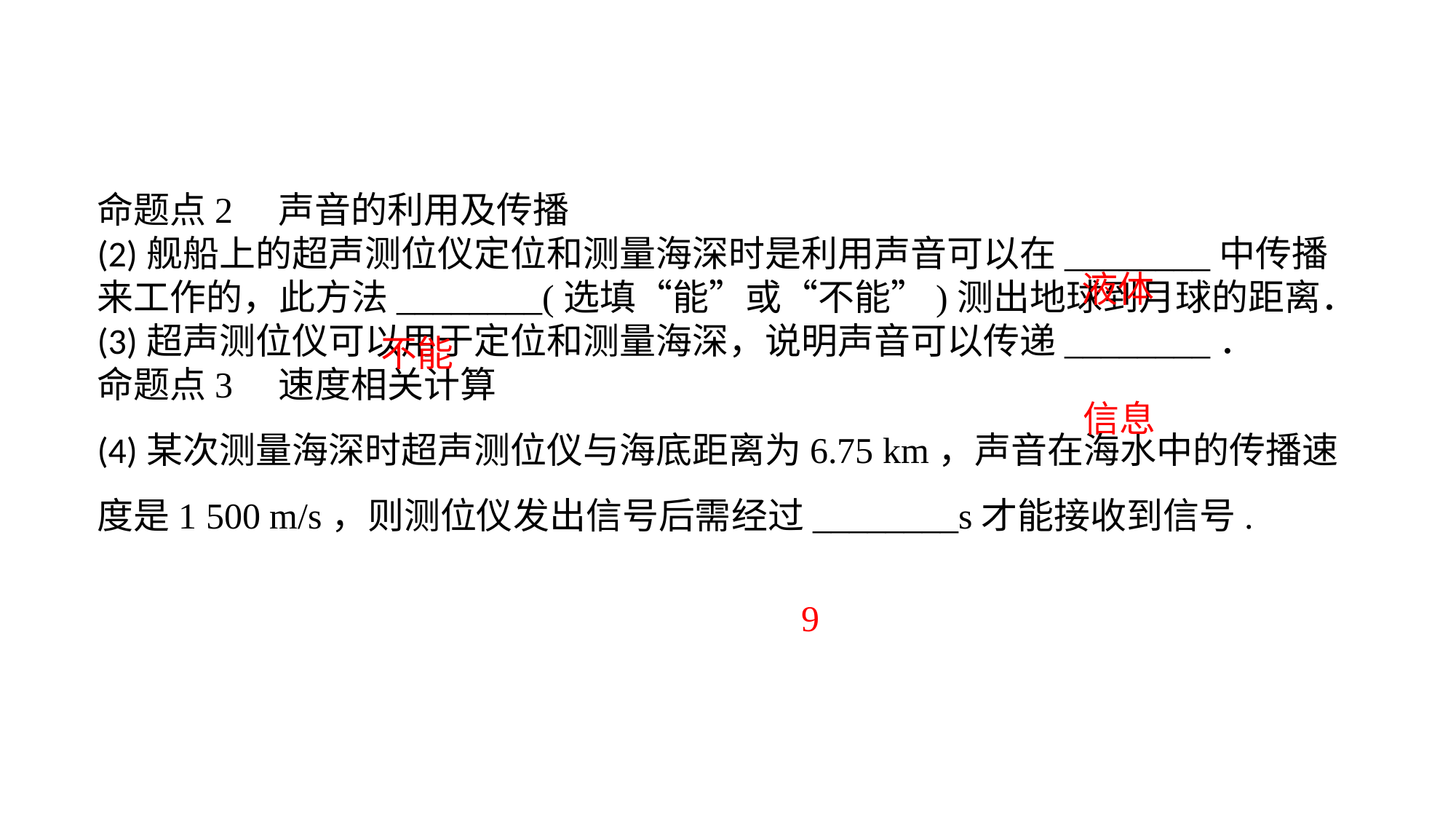

命题点2　声音的利用及传播(2)舰船上的超声测位仪定位和测量海深时是利用声音可以在________中传播来工作的，此方法________(选填“能”或“不能”)测出地球到月球的距离．(3)超声测位仪可以用于定位和测量海深，说明声音可以传递________．命题点3　速度相关计算(4)某次测量海深时超声测位仪与海底距离为6.75 km，声音在海水中的传播速度是1 500 m/s，则测位仪发出信号后需经过________s才能接收到信号.
液体
不能
信息
9